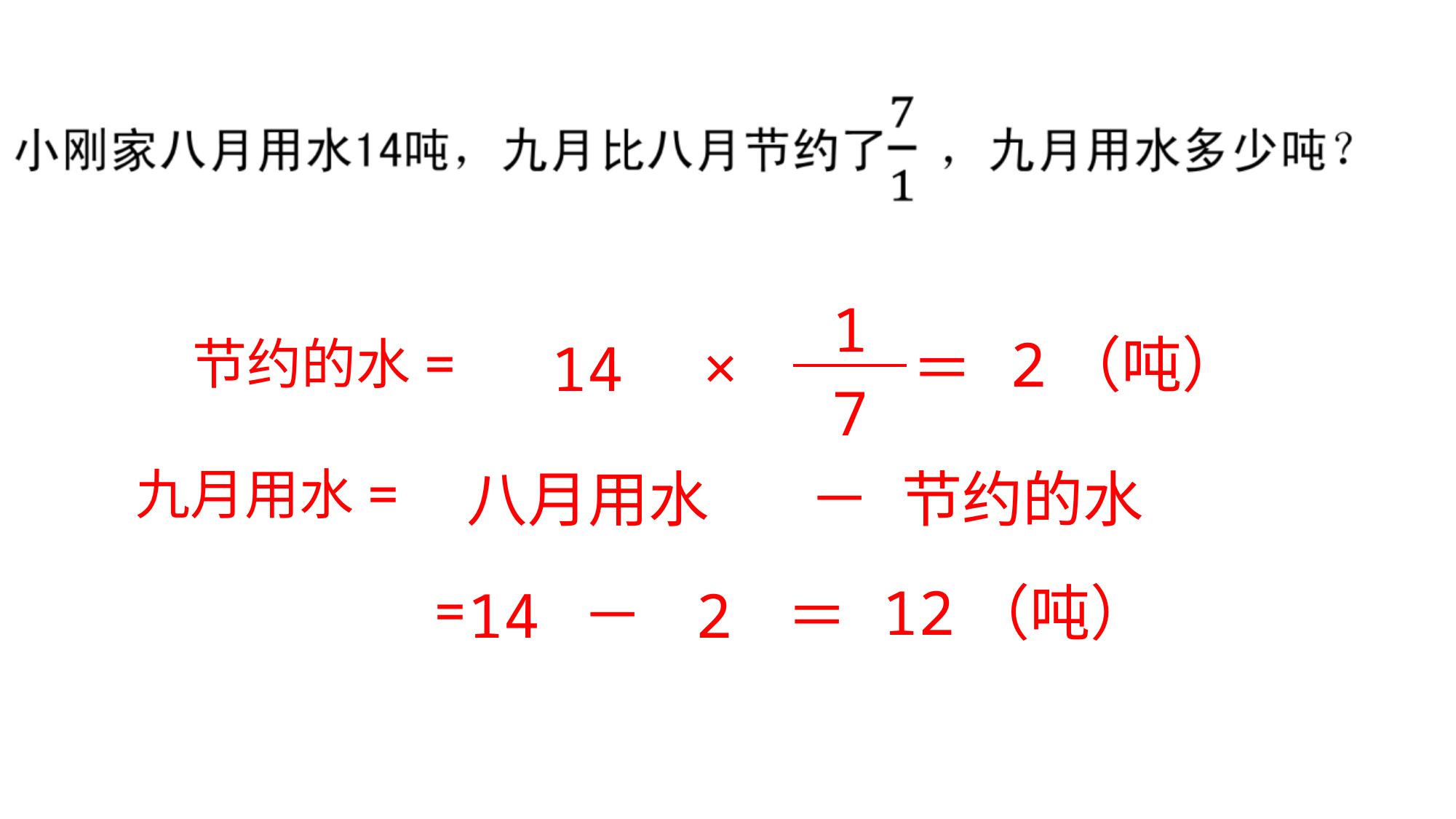

| 1 |
| --- |
| 7 |
2（吨）
节约的水=
×
＝
14
九月用水=
－
八月用水
节约的水
12（吨）
=
－
14
2
＝